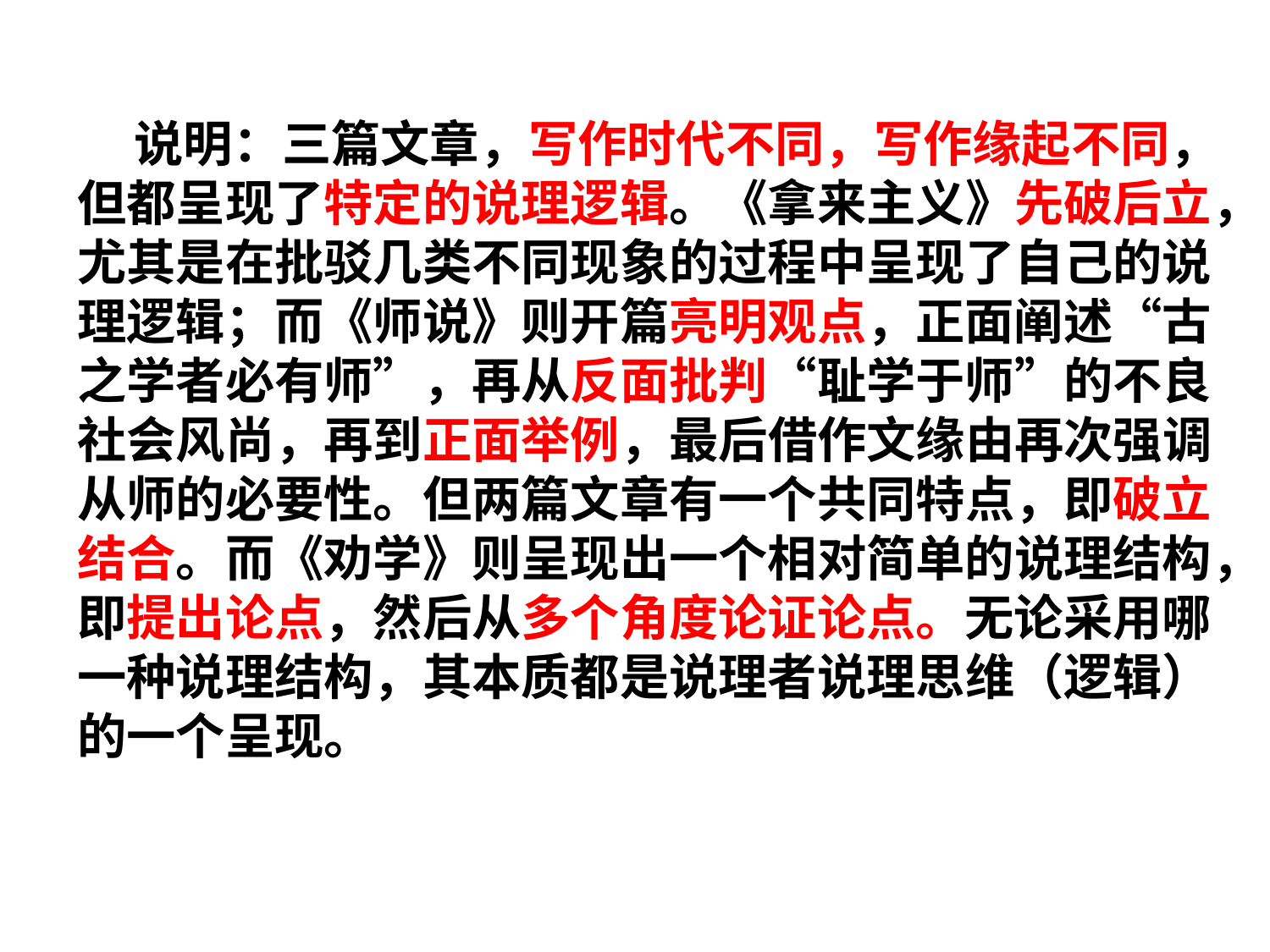

说明：三篇文章，写作时代不同，写作缘起不同，但都呈现了特定的说理逻辑。《拿来主义》先破后立，尤其是在批驳几类不同现象的过程中呈现了自己的说理逻辑；而《师说》则开篇亮明观点，正面阐述“古之学者必有师”，再从反面批判“耻学于师”的不良社会风尚，再到正面举例，最后借作文缘由再次强调从师的必要性。但两篇文章有一个共同特点，即破立结合。而《劝学》则呈现出一个相对简单的说理结构，即提出论点，然后从多个角度论证论点。无论采用哪一种说理结构，其本质都是说理者说理思维（逻辑）的一个呈现。